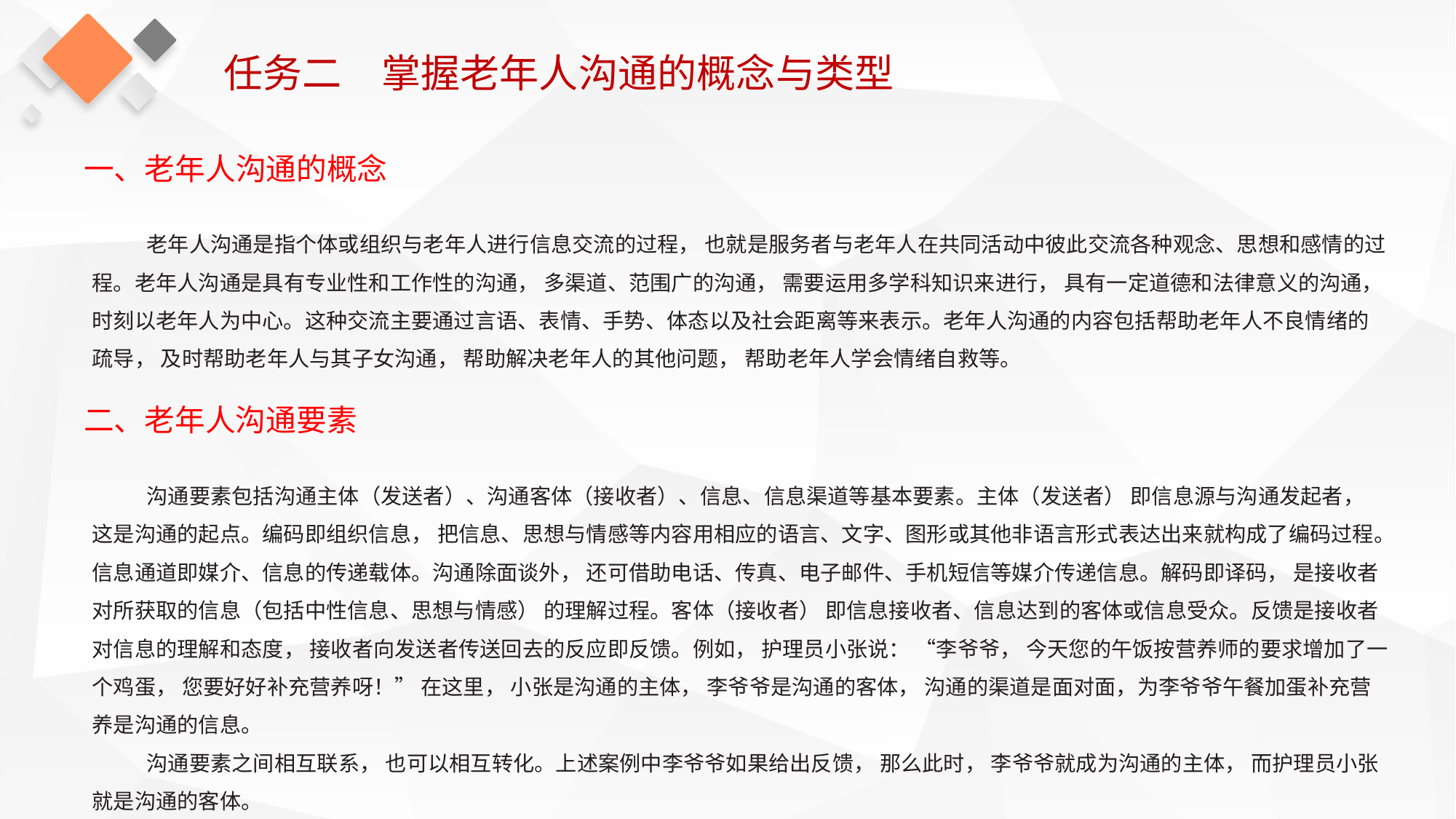

任务二　掌握老年人沟通的概念与类型
一、老年人沟通的概念
老年人沟通是指个体或组织与老年人进行信息交流的过程， 也就是服务者与老年人在共同活动中彼此交流各种观念、思想和感情的过程。老年人沟通是具有专业性和工作性的沟通， 多渠道、范围广的沟通， 需要运用多学科知识来进行， 具有一定道德和法律意义的沟通， 时刻以老年人为中心。这种交流主要通过言语、表情、手势、体态以及社会距离等来表示。老年人沟通的内容包括帮助老年人不良情绪的疏导， 及时帮助老年人与其子女沟通， 帮助解决老年人的其他问题， 帮助老年人学会情绪自救等。
二、老年人沟通要素
沟通要素包括沟通主体（发送者）、沟通客体（接收者）、信息、信息渠道等基本要素。主体（发送者） 即信息源与沟通发起者， 这是沟通的起点。编码即组织信息， 把信息、思想与情感等内容用相应的语言、文字、图形或其他非语言形式表达出来就构成了编码过程。信息通道即媒介、信息的传递载体。沟通除面谈外， 还可借助电话、传真、电子邮件、手机短信等媒介传递信息。解码即译码， 是接收者对所获取的信息（包括中性信息、思想与情感） 的理解过程。客体（接收者） 即信息接收者、信息达到的客体或信息受众。反馈是接收者对信息的理解和态度， 接收者向发送者传送回去的反应即反馈。例如， 护理员小张说： “李爷爷， 今天您的午饭按营养师的要求增加了一个鸡蛋， 您要好好补充营养呀！” 在这里， 小张是沟通的主体， 李爷爷是沟通的客体， 沟通的渠道是面对面，为李爷爷午餐加蛋补充营养是沟通的信息。
沟通要素之间相互联系， 也可以相互转化。上述案例中李爷爷如果给出反馈， 那么此时， 李爷爷就成为沟通的主体， 而护理员小张就是沟通的客体。